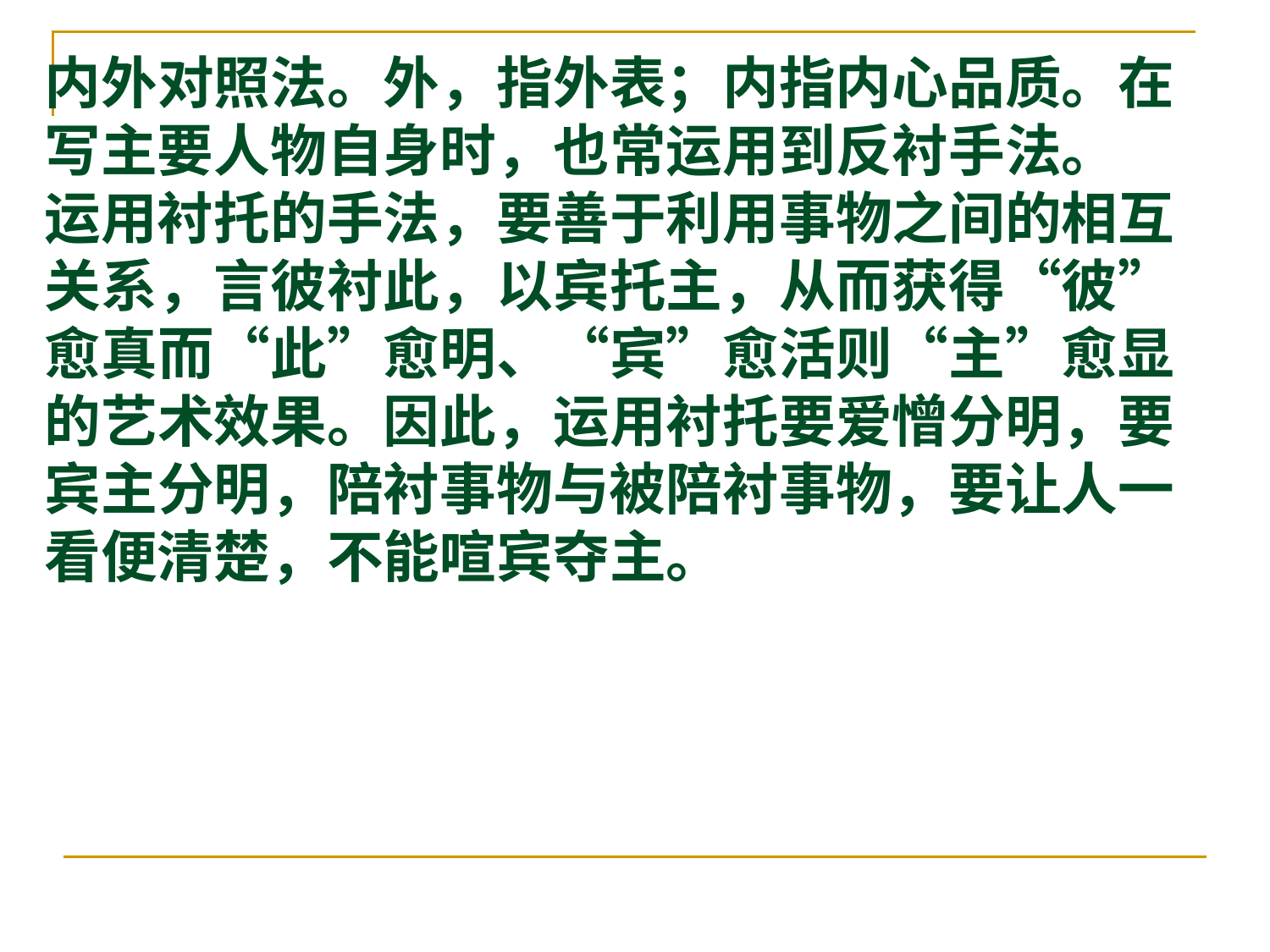

内外对照法。外，指外表；内指内心品质。在写主要人物自身时，也常运用到反衬手法。
运用衬托的手法，要善于利用事物之间的相互关系，言彼衬此，以宾托主，从而获得“彼”愈真而“此”愈明、“宾”愈活则“主”愈显的艺术效果。因此，运用衬托要爱憎分明，要宾主分明，陪衬事物与被陪衬事物，要让人一看便清楚，不能喧宾夺主。